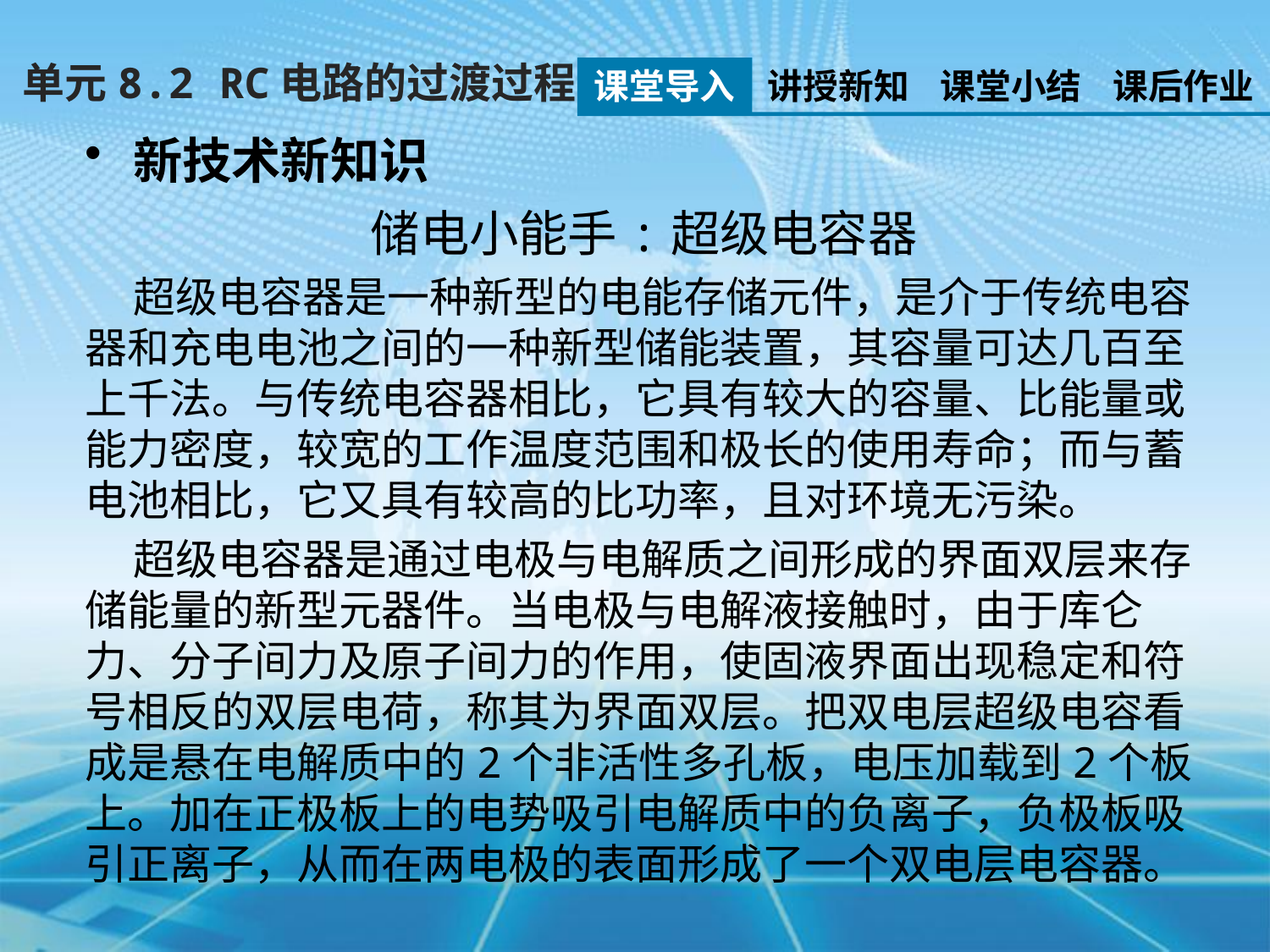

单元8.2 RC电路的过渡过程
课堂导入
讲授新知
课堂小结
课后作业
新技术新知识
储电小能手:超级电容器
    超级电容器是一种新型的电能存储元件，是介于传统电容器和充电电池之间的一种新型储能装置，其容量可达几百至上千法。与传统电容器相比，它具有较大的容量、比能量或能力密度，较宽的工作温度范围和极长的使用寿命；而与蓄电池相比，它又具有较高的比功率，且对环境无污染。
    超级电容器是通过电极与电解质之间形成的界面双层来存储能量的新型元器件。当电极与电解液接触时，由于库仑力、分子间力及原子间力的作用，使固液界面出现稳定和符号相反的双层电荷，称其为界面双层。把双电层超级电容看成是悬在电解质中的2个非活性多孔板，电压加载到2个板上。加在正极板上的电势吸引电解质中的负离子，负极板吸引正离子，从而在两电极的表面形成了一个双电层电容器。